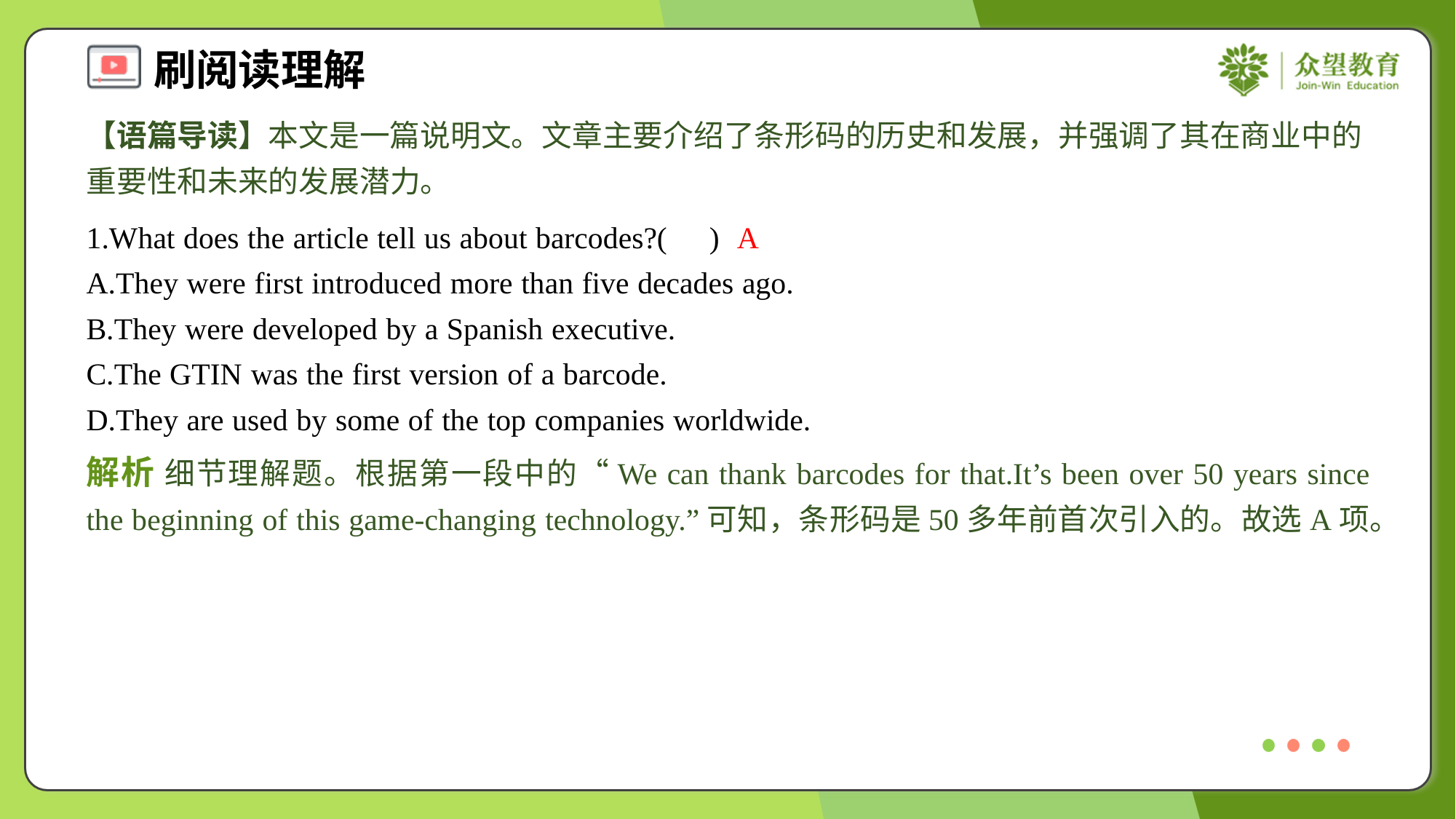

【语篇导读】本文是一篇说明文。文章主要介绍了条形码的历史和发展，并强调了其在商业中的重要性和未来的发展潜力。
1.What does the article tell us about barcodes?(     )
A
A.They were first introduced more than five decades ago.
B.They were developed by a Spanish executive.
C.The GTIN was the first version of a barcode.
D.They are used by some of the top companies worldwide.
解析 细节理解题。根据第一段中的“We can thank barcodes for that.It’s been over 50 years since the beginning of this game-changing technology.”可知，条形码是50多年前首次引入的。故选A项。